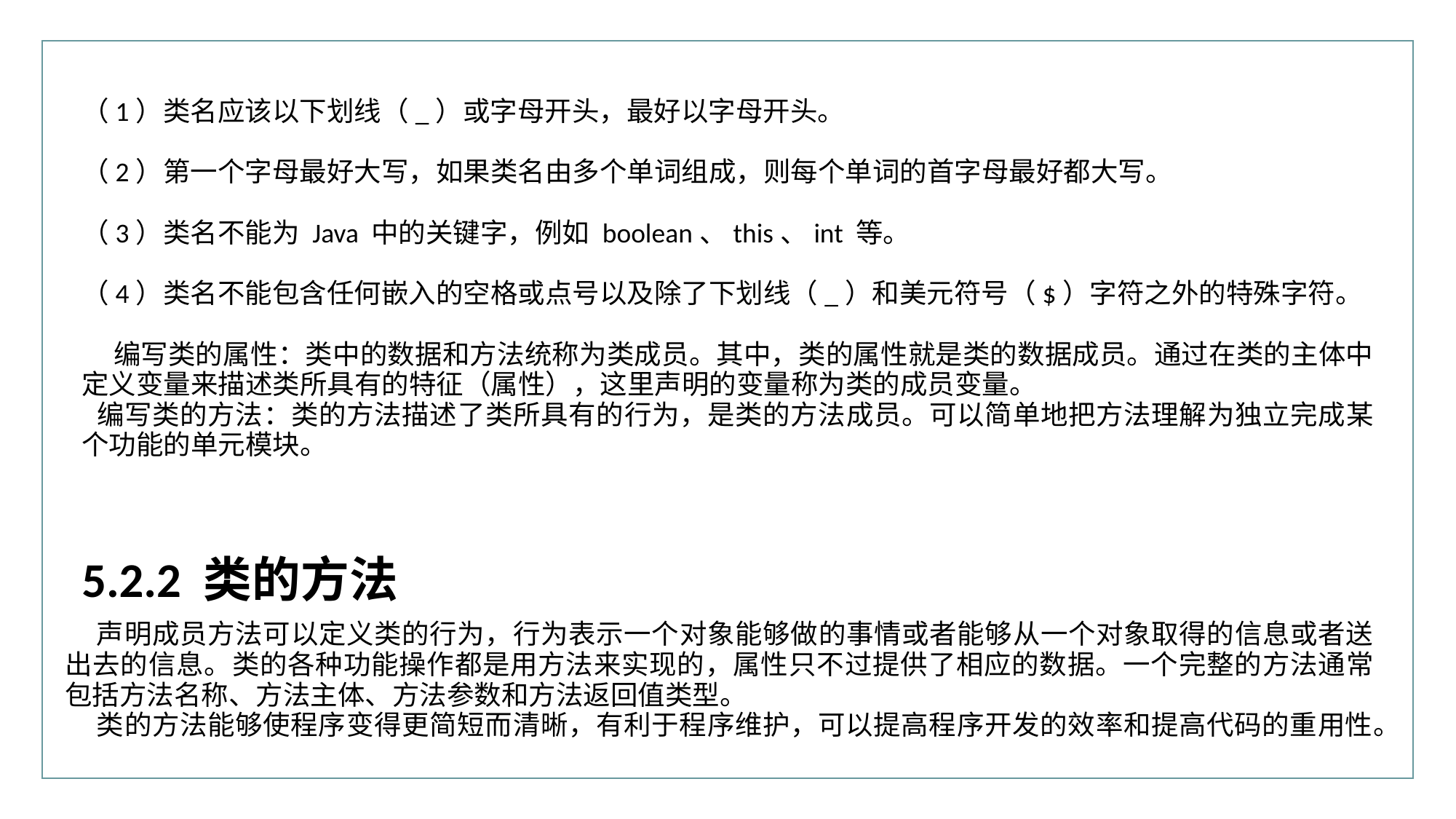

行业PPT模板http://www.XX.com/hangye/
声明成员方法可以定义类的行为，行为表示一个对象能够做的事情或者能够从一个对象取得的信息或者送出去的信息。类的各种功能操作都是用方法来实现的，属性只不过提供了相应的数据。一个完整的方法通常包括方法名称、方法主体、方法参数和方法返回值类型。
类的方法能够使程序变得更简短而清晰，有利于程序维护，可以提高程序开发的效率和提高代码的重用性。
（1）类名应该以下划线（_）或字母开头，最好以字母开头。

（2）第一个字母最好大写，如果类名由多个单词组成，则每个单词的首字母最好都大写。

（3）类名不能为 Java 中的关键字，例如 boolean、this、int 等。

（4）类名不能包含任何嵌入的空格或点号以及除了下划线（_）和美元符号（$）字符之外的特殊字符。

编写类的属性：类中的数据和方法统称为类成员。其中，类的属性就是类的数据成员。通过在类的主体中定义变量来描述类所具有的特征（属性），这里声明的变量称为类的成员变量。
编写类的方法：类的方法描述了类所具有的行为，是类的方法成员。可以简单地把方法理解为独立完成某个功能的单元模块。
5.2.2 类的方法
声明成员方法可以定义类的行为，行为表示一个对象能够做的事情或者能够从一个对象取得的信息或者送出去的信息。类的各种功能操作都是用方法来实现的，属性只不过提供了相应的数据。一个完整的方法通常包括方法名称、方法主体、方法参数和方法返回值类型。
类的方法能够使程序变得更简短而清晰，有利于程序维护，可以提高程序开发的效率和提高代码的重用性。